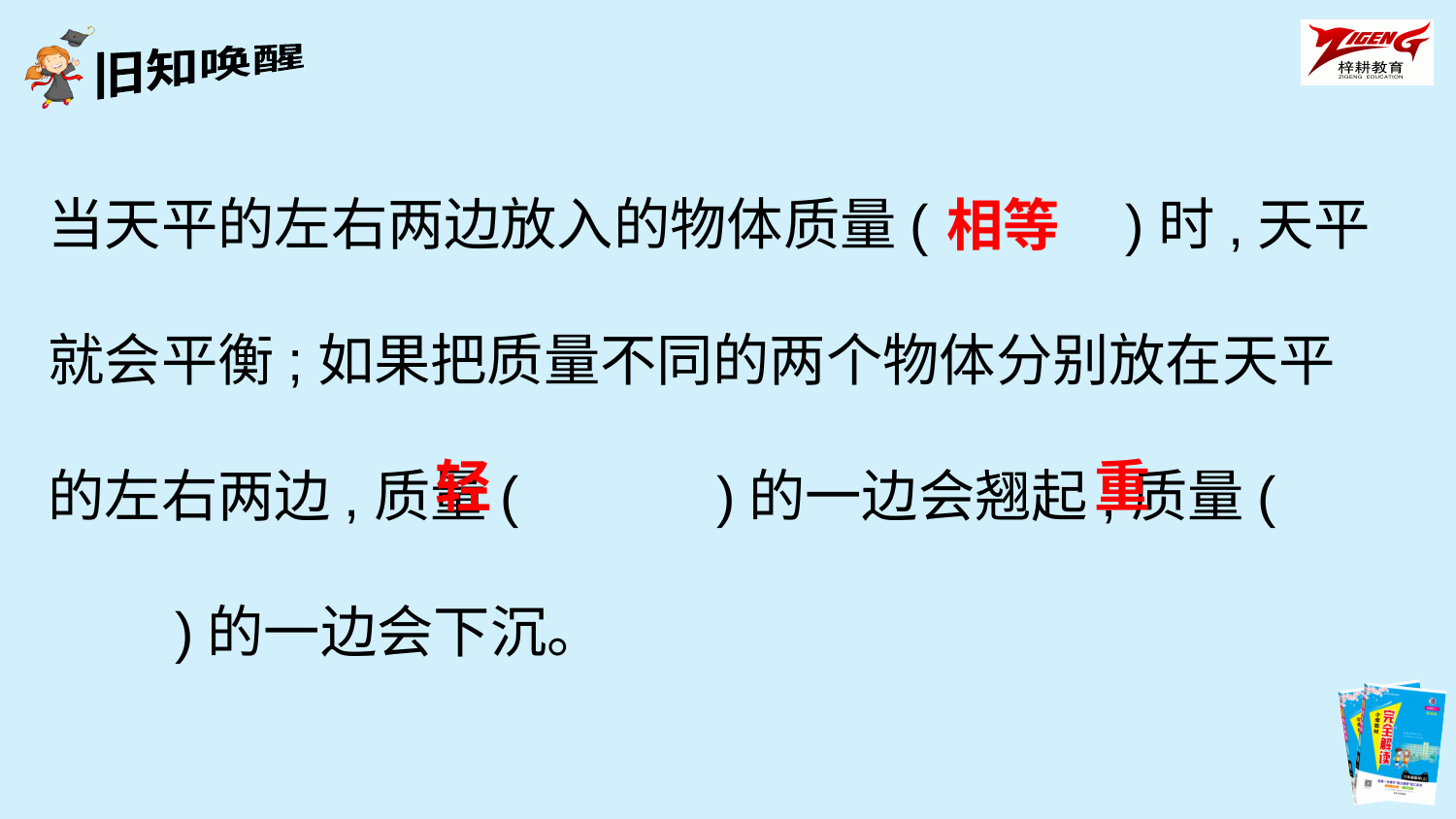

当天平的左右两边放入的物体质量(　　　)时,天平就会平衡;如果把质量不同的两个物体分别放在天平的左右两边,质量(　　　)的一边会翘起,质量(　　　)的一边会下沉。
相等
轻
重